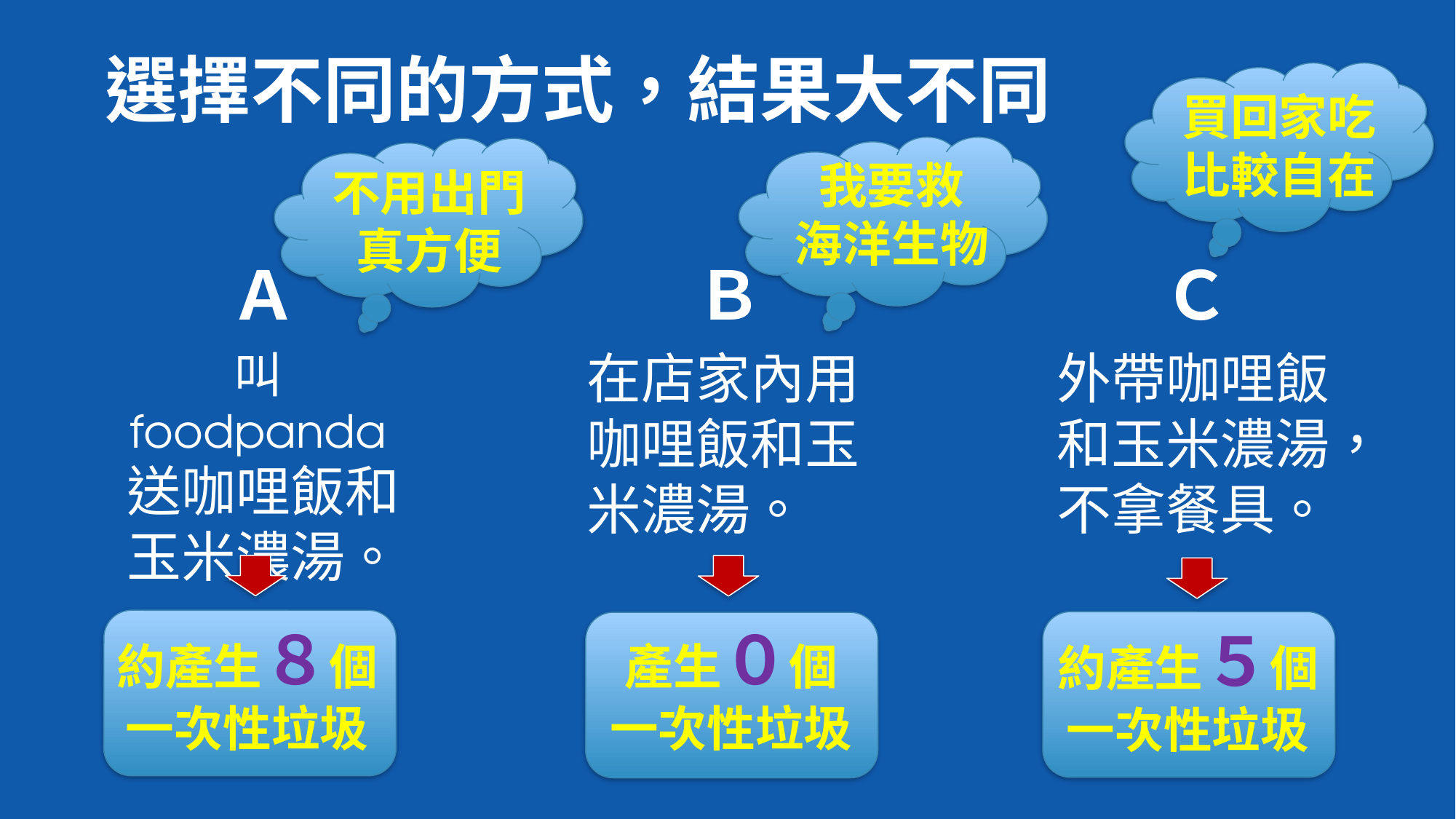

選擇不同的方式，結果大不同

買回家吃
比較自在

我要救
海洋生物
不用出門
真方便
Ａ
叫foodpanda送咖哩飯和
玉米濃湯。
Ｂ
在店家內用咖哩飯和玉米濃湯。
Ｃ
外帶咖哩飯和玉米濃湯，不拿餐具。

約產生８個
一次性垃圾
產生０個
一次性垃圾
約產生５個
一次性垃圾